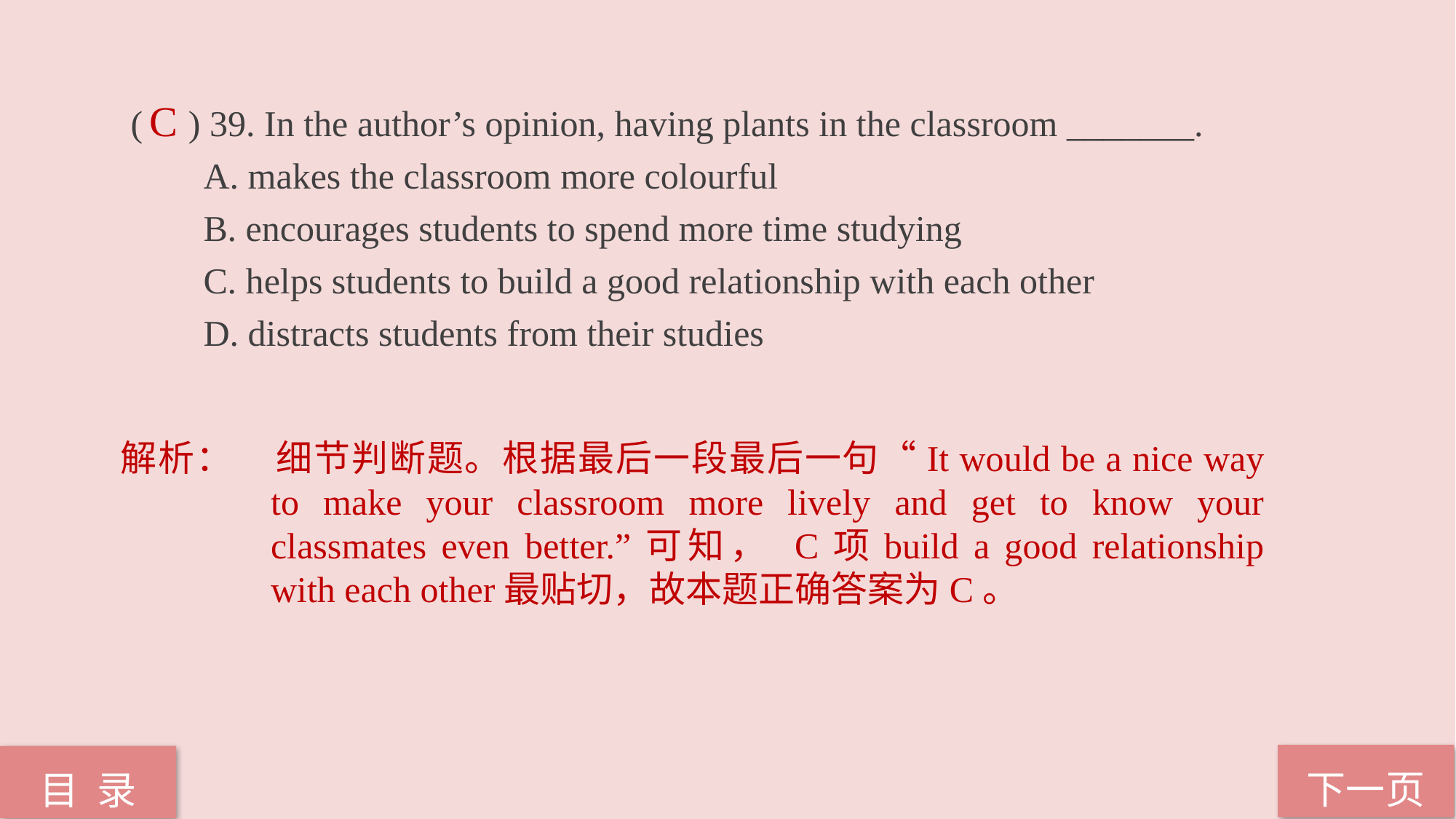

(     ) 39. In the author’s opinion, having plants in the classroom _______.
        A. makes the classroom more colourful
        B. encourages students to spend more time studying
        C. helps students to build a good relationship with each other
        D. distracts students from their studies

C
解析：	细节判断题。根据最后一段最后一句“It would be a nice way to make your classroom more lively and get to know your classmates even better.”可知， C项build a good relationship with each other最贴切，故本题正确答案为C。